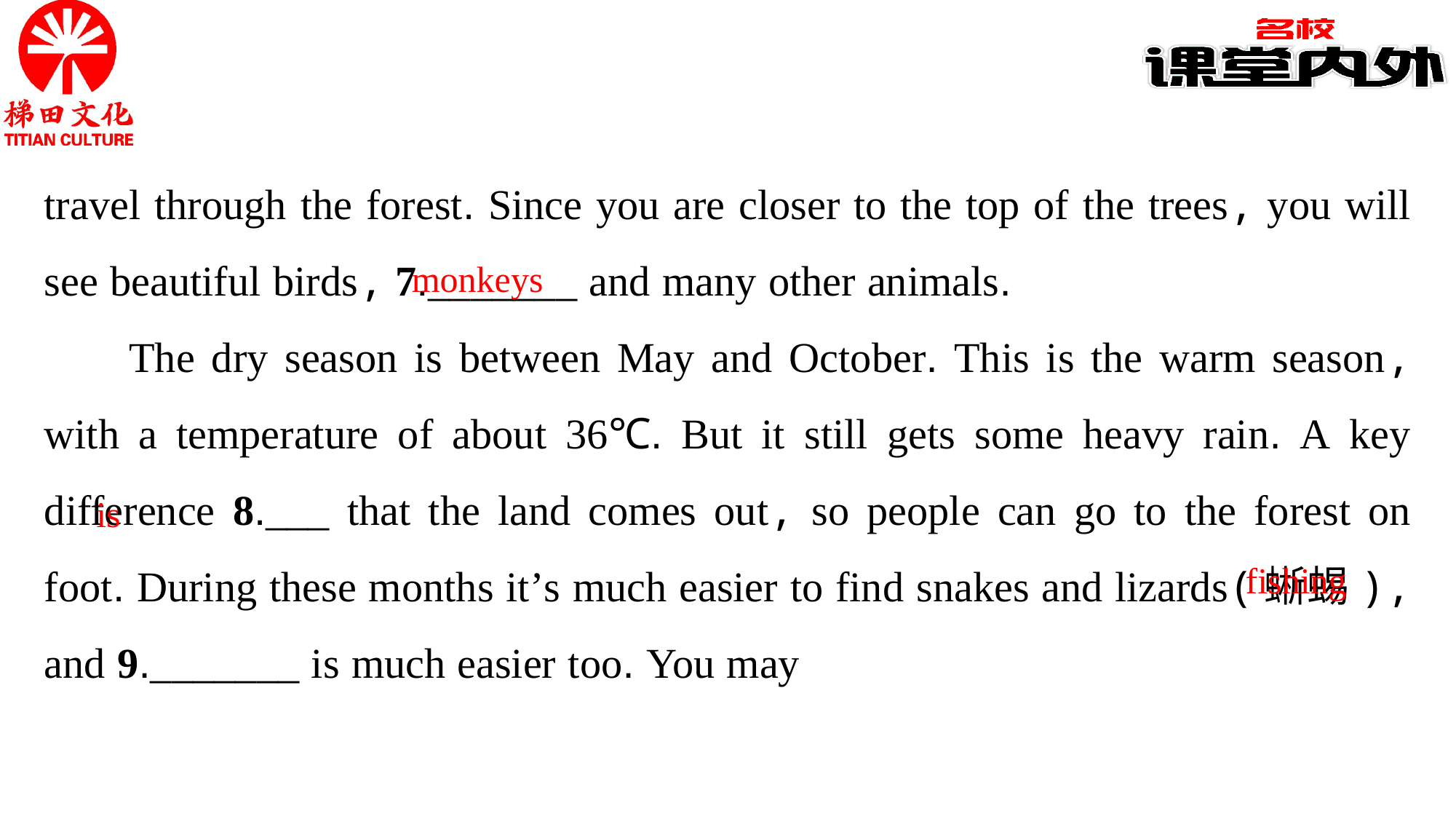

travel through the forest. Since you are closer to the top of the trees, you will see beautiful birds, 7._______ and many other animals.
The dry season is between May and October. This is the warm season, with a temperature of about 36℃. But it still gets some heavy rain. A key difference 8.___ that the land comes out, so people can go to the forest on foot. During these months it’s much easier to find snakes and lizards(蜥蜴), and 9._______ is much easier too. You may
monkeys
is
fishing